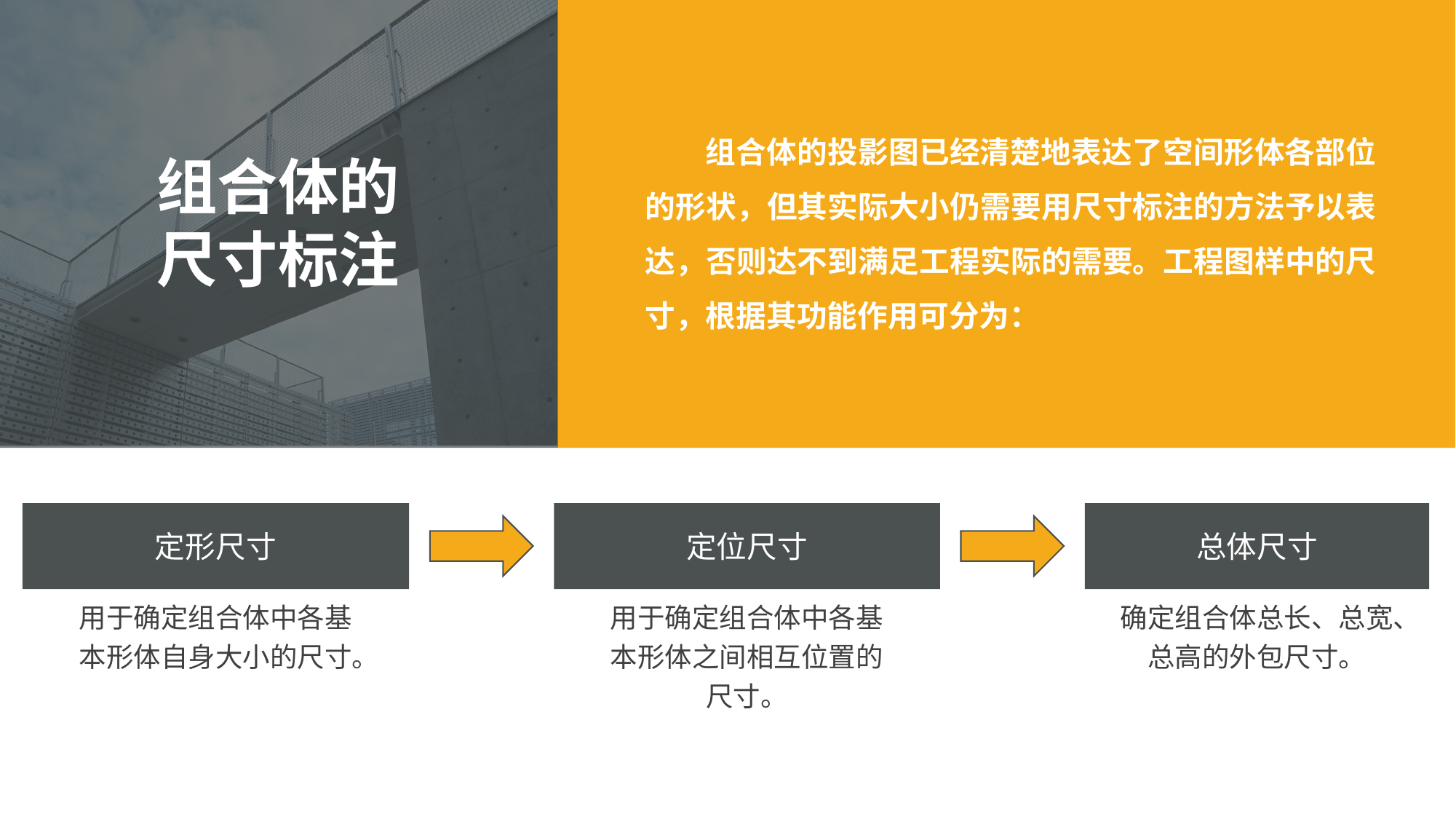

组合体的投影图已经清楚地表达了空间形体各部位的形状，但其实际大小仍需要用尺寸标注的方法予以表达，否则达不到满足工程实际的需要。工程图样中的尺寸，根据其功能作用可分为：
组合体的尺寸标注
定形尺寸
定位尺寸
总体尺寸

用于确定组合体中各基本形体自身大小的尺寸。
用于确定组合体中各基本形体之间相互位置的尺寸。
确定组合体总长、总宽、总高的外包尺寸。